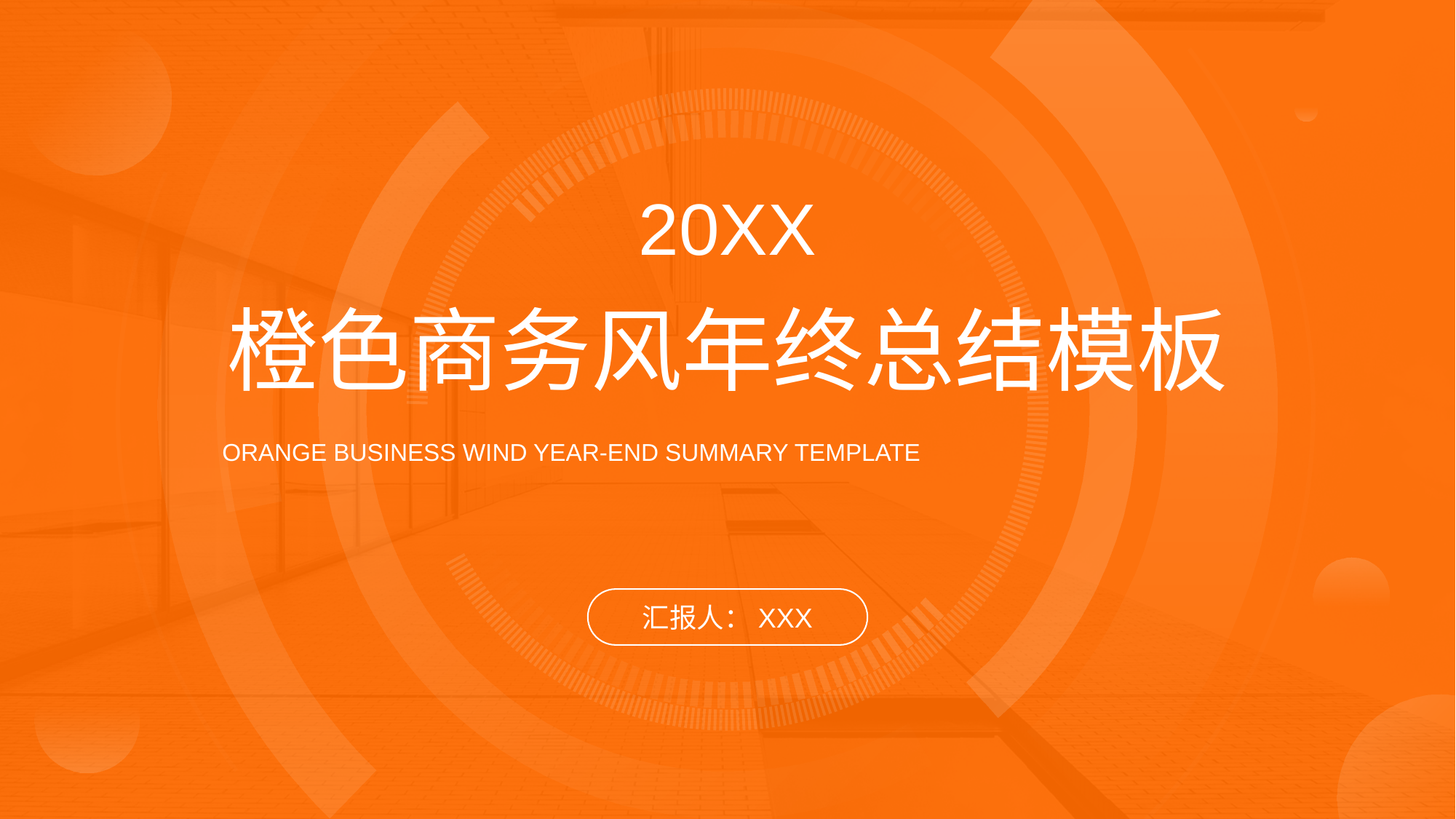

20XX
橙色商务风年终总结模板
ORANGE BUSINESS WIND YEAR-END SUMMARY TEMPLATE

汇报人：XXX